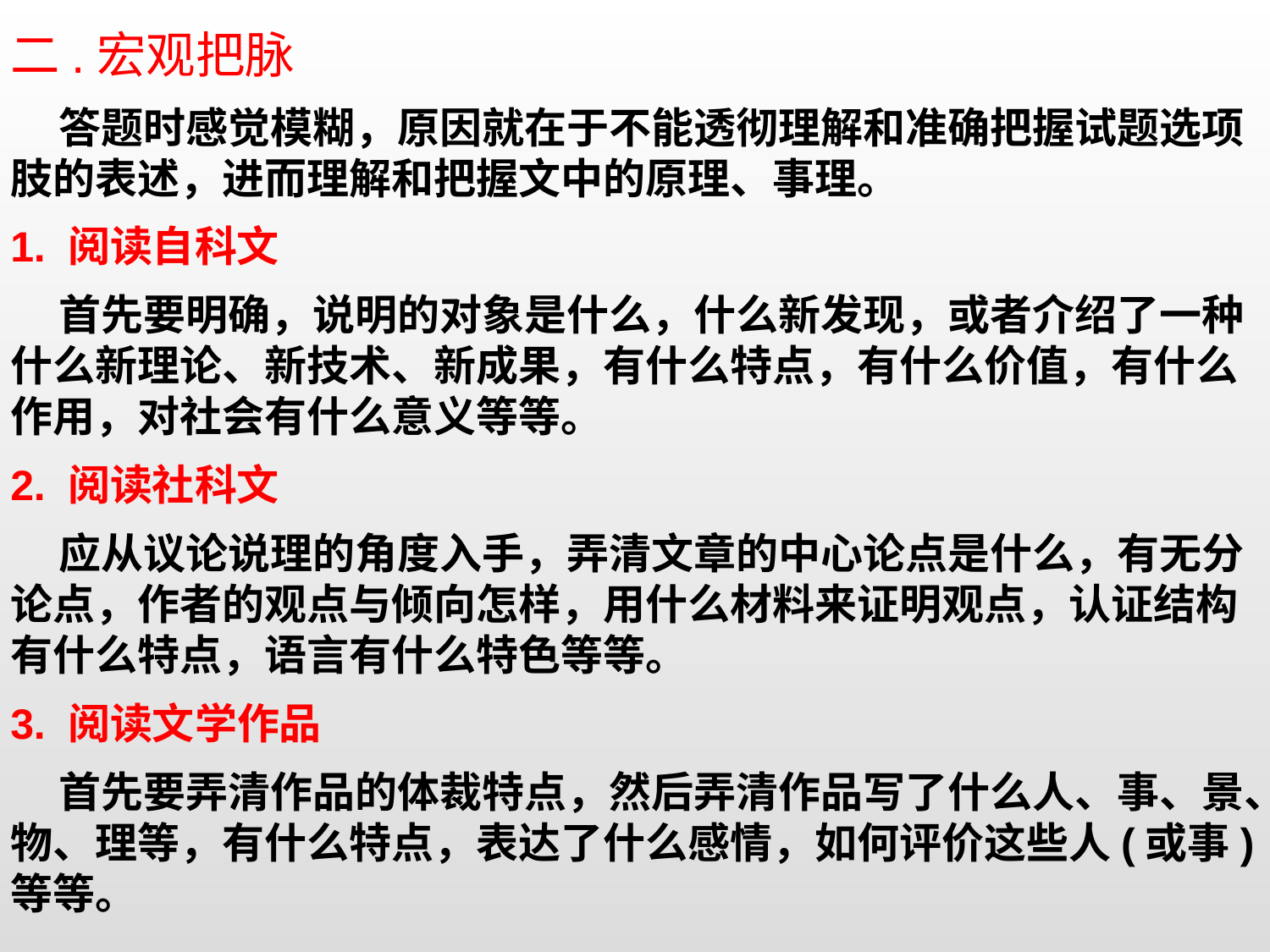

二.宏观把脉
    答题时感觉模糊，原因就在于不能透彻理解和准确把握试题选项肢的表述，进而理解和把握文中的原理、事理。
1. 阅读自科文
    首先要明确，说明的对象是什么，什么新发现，或者介绍了一种什么新理论、新技术、新成果，有什么特点，有什么价值，有什么作用，对社会有什么意义等等。
2. 阅读社科文
    应从议论说理的角度入手，弄清文章的中心论点是什么，有无分论点，作者的观点与倾向怎样，用什么材料来证明观点，认证结构有什么特点，语言有什么特色等等。
3. 阅读文学作品
    首先要弄清作品的体裁特点，然后弄清作品写了什么人、事、景、物、理等，有什么特点，表达了什么感情，如何评价这些人(或事)等等。